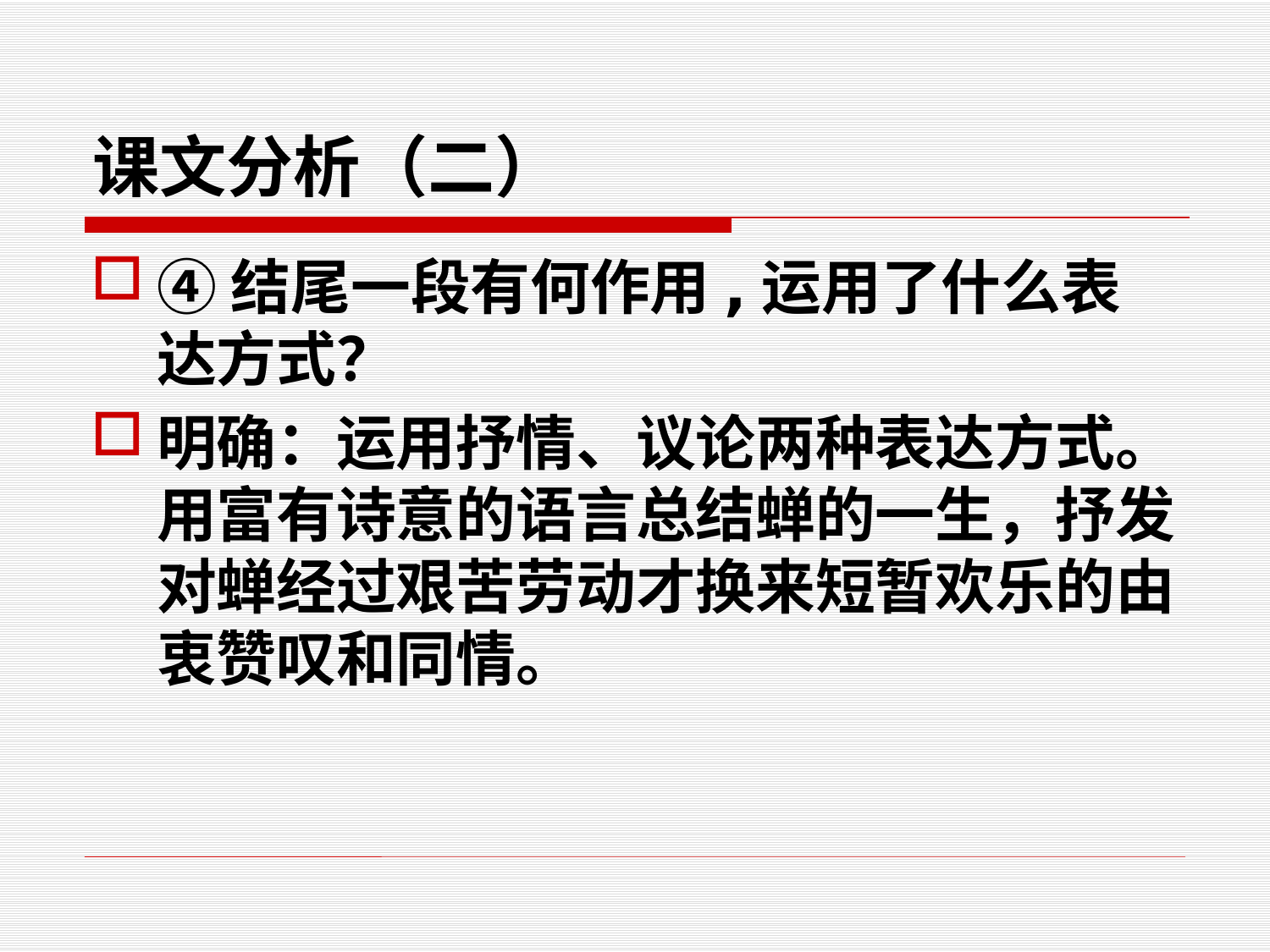

# 课文分析（二）
④结尾一段有何作用,运用了什么表达方式？
明确：运用抒情、议论两种表达方式。用富有诗意的语言总结蝉的一生，抒发对蝉经过艰苦劳动才换来短暂欢乐的由衷赞叹和同情。